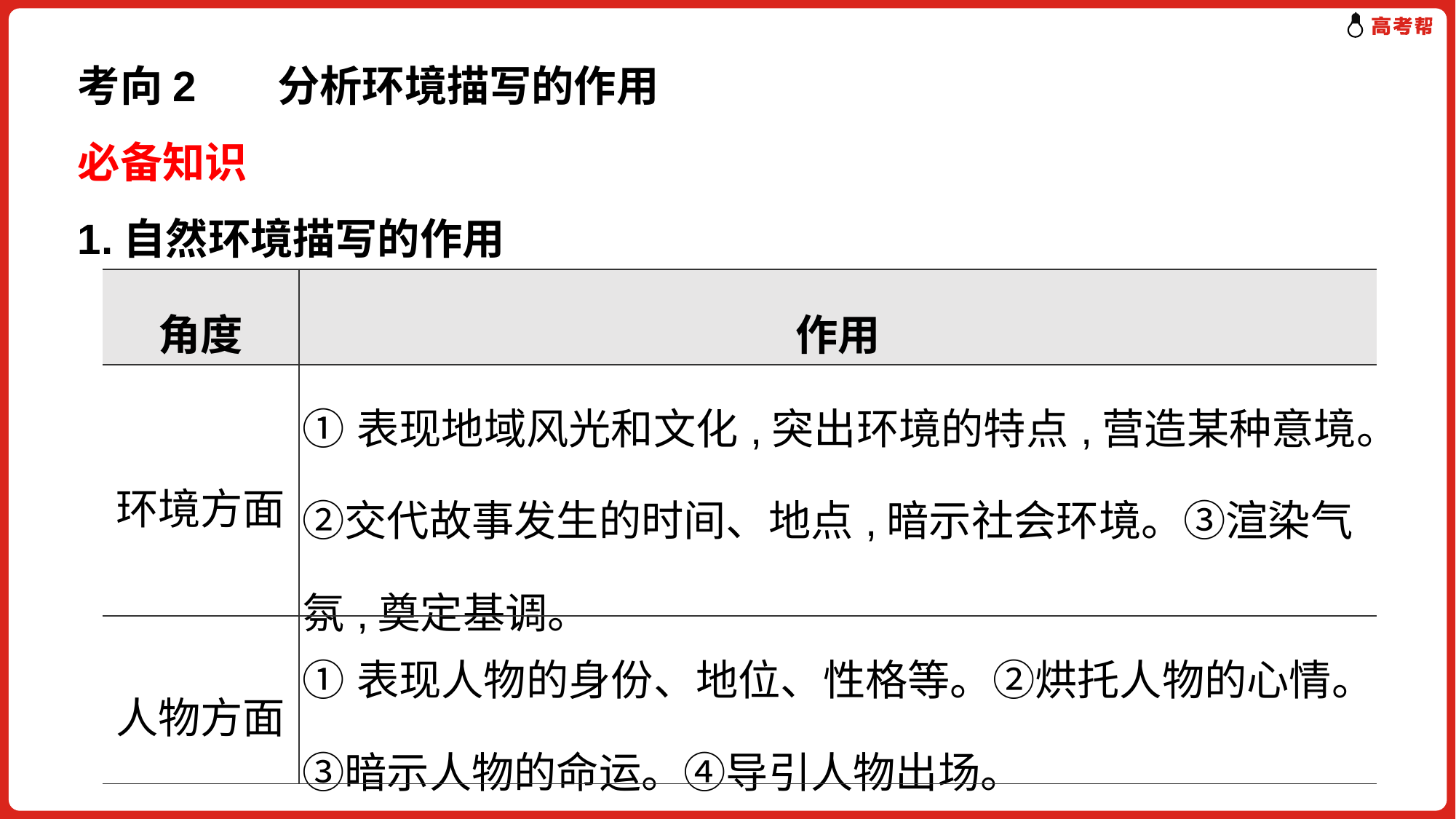

考向2      分析环境描写的作用
必备知识
1.自然环境描写的作用
| 角度 | 作用 |
| --- | --- |
| 环境方面 | ①表现地域风光和文化,突出环境的特点,营造某种意境。②交代故事发生的时间、地点,暗示社会环境。③渲染气氛,奠定基调。 |
| 人物方面 | ①表现人物的身份、地位、性格等。②烘托人物的心情。③暗示人物的命运。④导引人物出场。 |